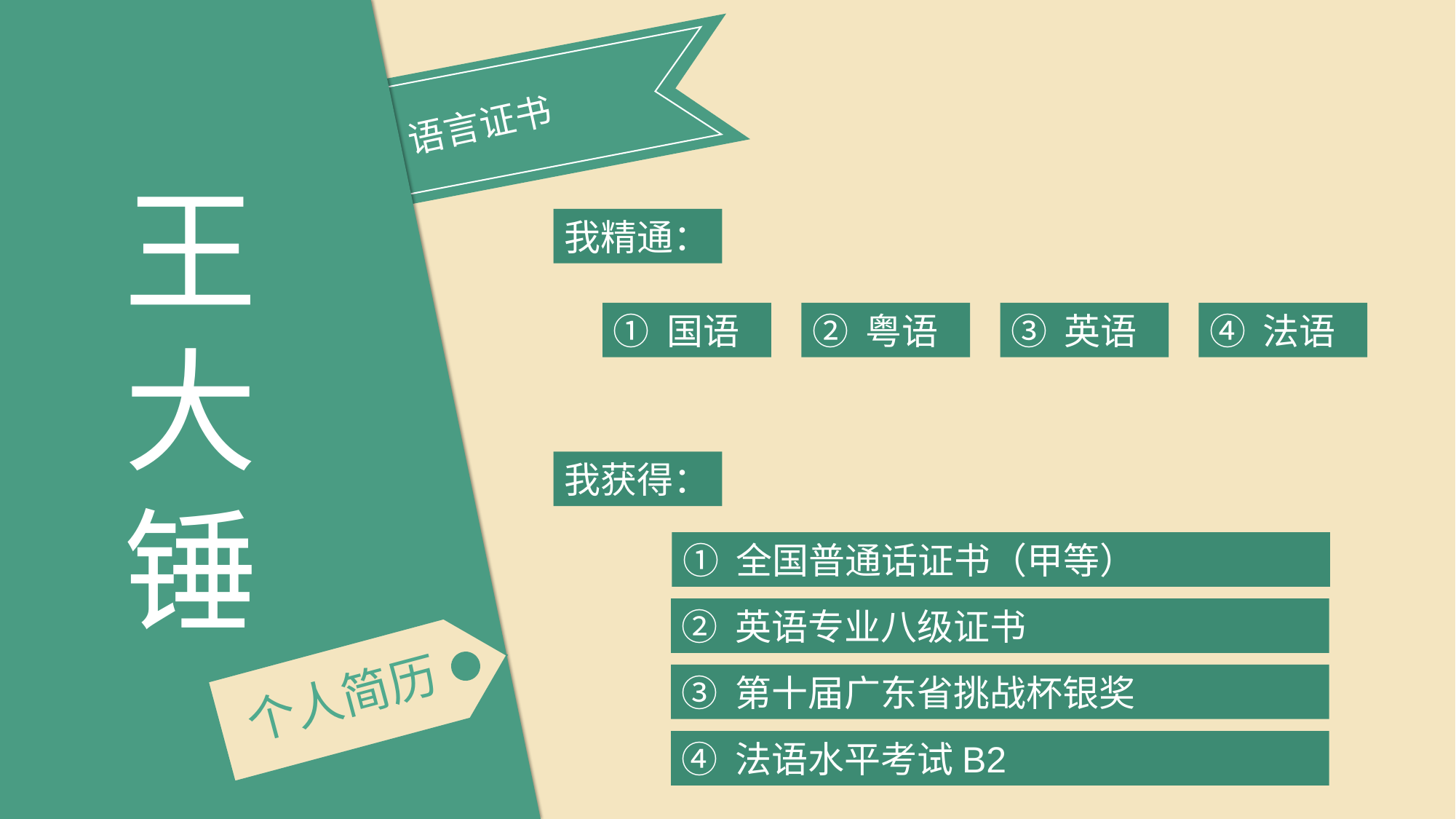

语言证书
王
大
锤
我精通：
① 国语
② 粤语
③ 英语
④ 法语
我获得：
① 全国普通话证书（甲等）
② 英语专业八级证书

个人简历
③ 第十届广东省挑战杯银奖
④ 法语水平考试B2